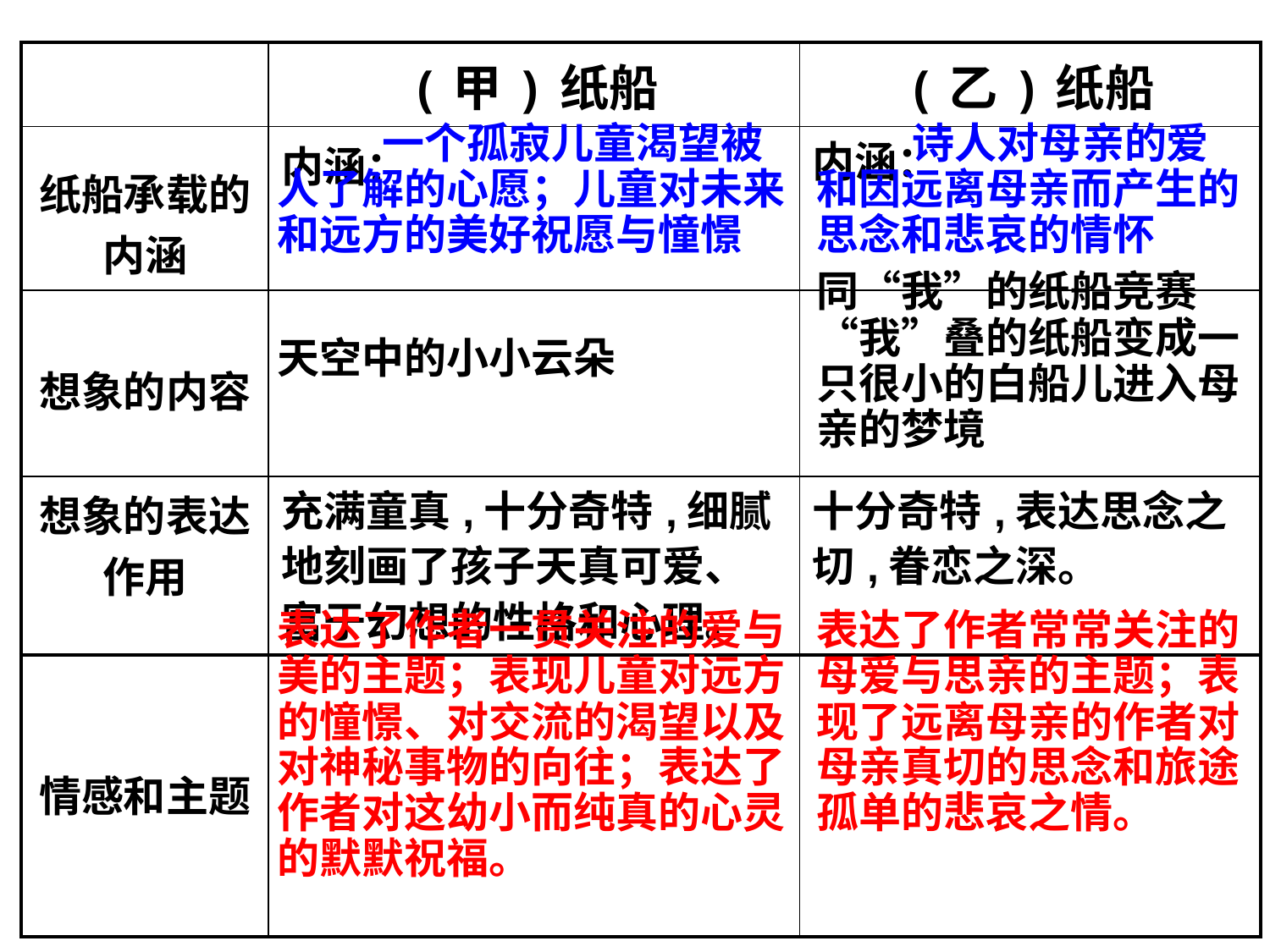

|  | (甲)纸船 | (乙)纸船 |
| --- | --- | --- |
| 纸船承载的内涵 | 内涵： | 内涵： |
| 想象的内容 |  |  |
| 想象的表达作用 | 充满童真,十分奇特,细腻地刻画了孩子天真可爱、富于幻想的性格和心理。 | 十分奇特,表达思念之切,眷恋之深。 |
| 情感和主题 |  |  |
          一个孤寂儿童渴望被人了解的心愿；儿童对未来和远方的美好祝愿与憧憬
         诗人对母亲的爱和因远离母亲而产生的思念和悲哀的情怀
同“我”的纸船竞赛“我”叠的纸船变成一只很小的白船儿进入母亲的梦境
天空中的小小云朵
表达了作者一贯关注的爱与美的主题；表现儿童对远方的憧憬、对交流的渴望以及对神秘事物的向往；表达了作者对这幼小而纯真的心灵的默默祝福。
表达了作者常常关注的母爱与思亲的主题；表现了远离母亲的作者对母亲真切的思念和旅途孤单的悲哀之情。